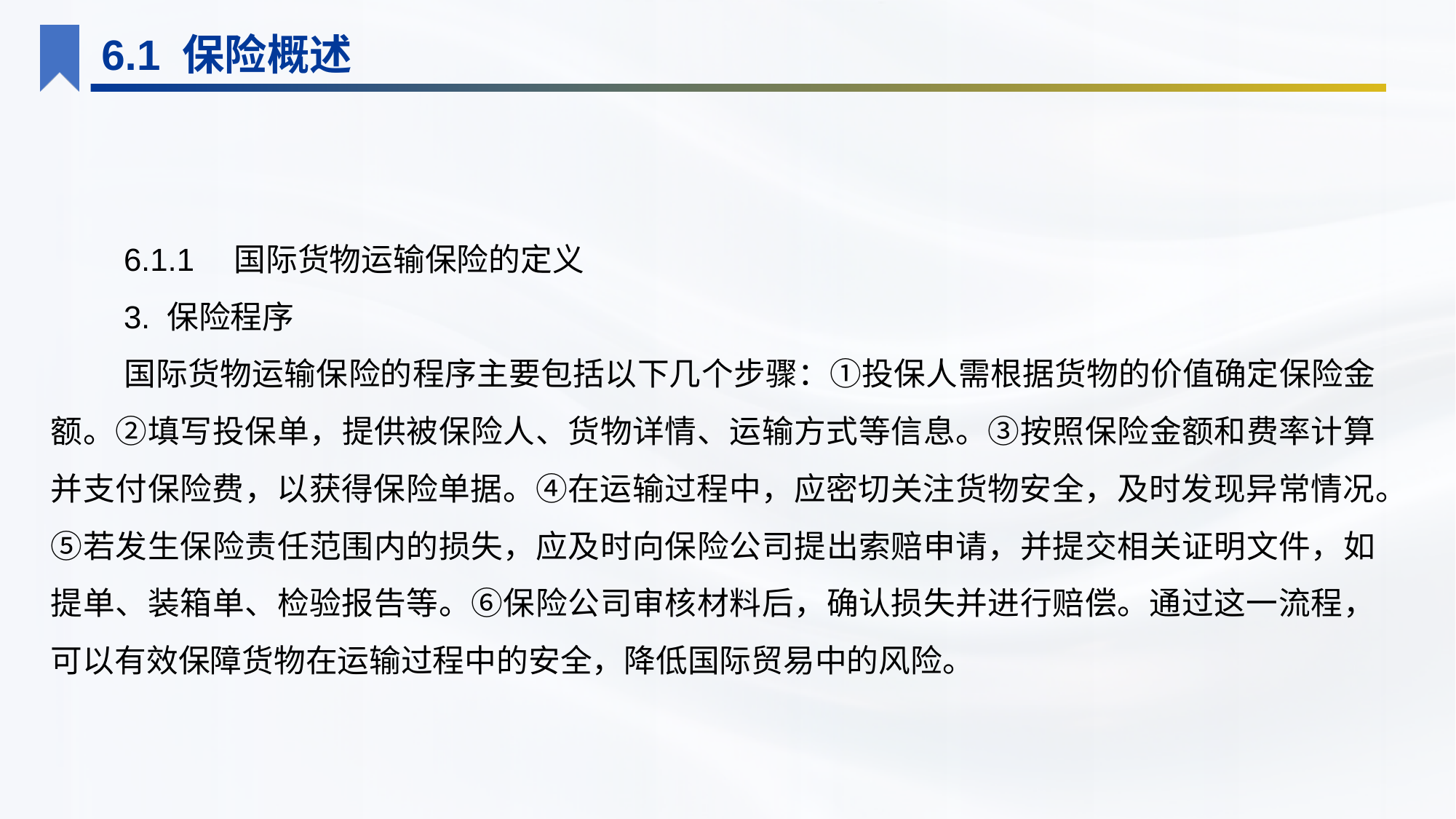

6.1 保险概述
6.1.1　国际货物运输保险的定义
3. 保险程序
国际货物运输保险的程序主要包括以下几个步骤：①投保人需根据货物的价值确定保险金额。②填写投保单，提供被保险人、货物详情、运输方式等信息。③按照保险金额和费率计算并支付保险费，以获得保险单据。④在运输过程中，应密切关注货物安全，及时发现异常情况。⑤若发生保险责任范围内的损失，应及时向保险公司提出索赔申请，并提交相关证明文件，如提单、装箱单、检验报告等。⑥保险公司审核材料后，确认损失并进行赔偿。通过这一流程，可以有效保障货物在运输过程中的安全，降低国际贸易中的风险。